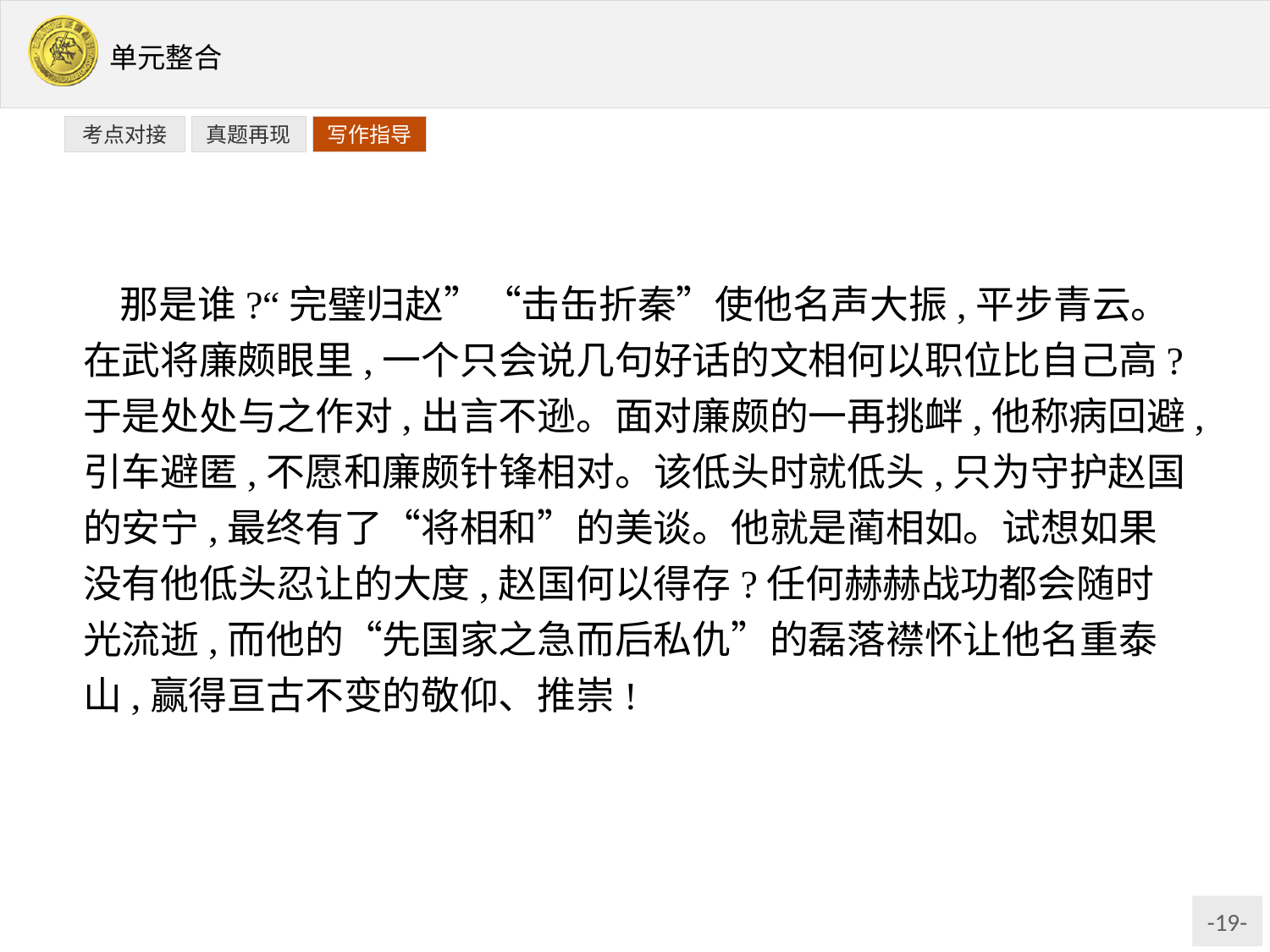

写作指导
考点对接
真题再现
那是谁?“完璧归赵”“击缶折秦”使他名声大振,平步青云。在武将廉颇眼里,一个只会说几句好话的文相何以职位比自己高?于是处处与之作对,出言不逊。面对廉颇的一再挑衅,他称病回避,引车避匿,不愿和廉颇针锋相对。该低头时就低头,只为守护赵国的安宁,最终有了“将相和”的美谈。他就是蔺相如。试想如果没有他低头忍让的大度,赵国何以得存?任何赫赫战功都会随时光流逝,而他的“先国家之急而后私仇”的磊落襟怀让他名重泰山,赢得亘古不变的敬仰、推崇!